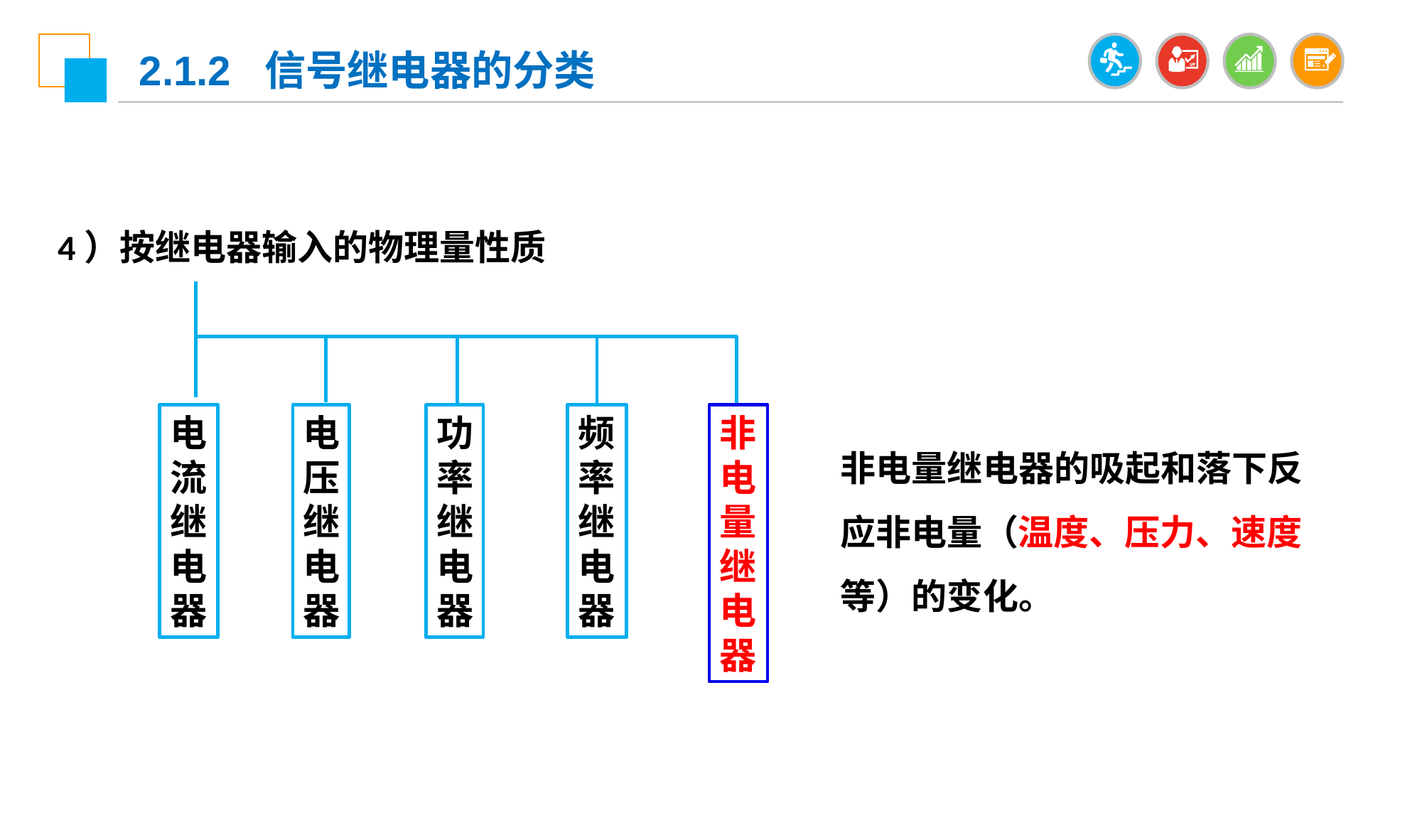

2.1.2  信号继电器的分类
4）按继电器输入的物理量性质

电流继电器
电压继电器
功率继电器
频率继电器
非电量继电器
非电量继电器的吸起和落下反应非电量（温度、压力、速度等）的变化。